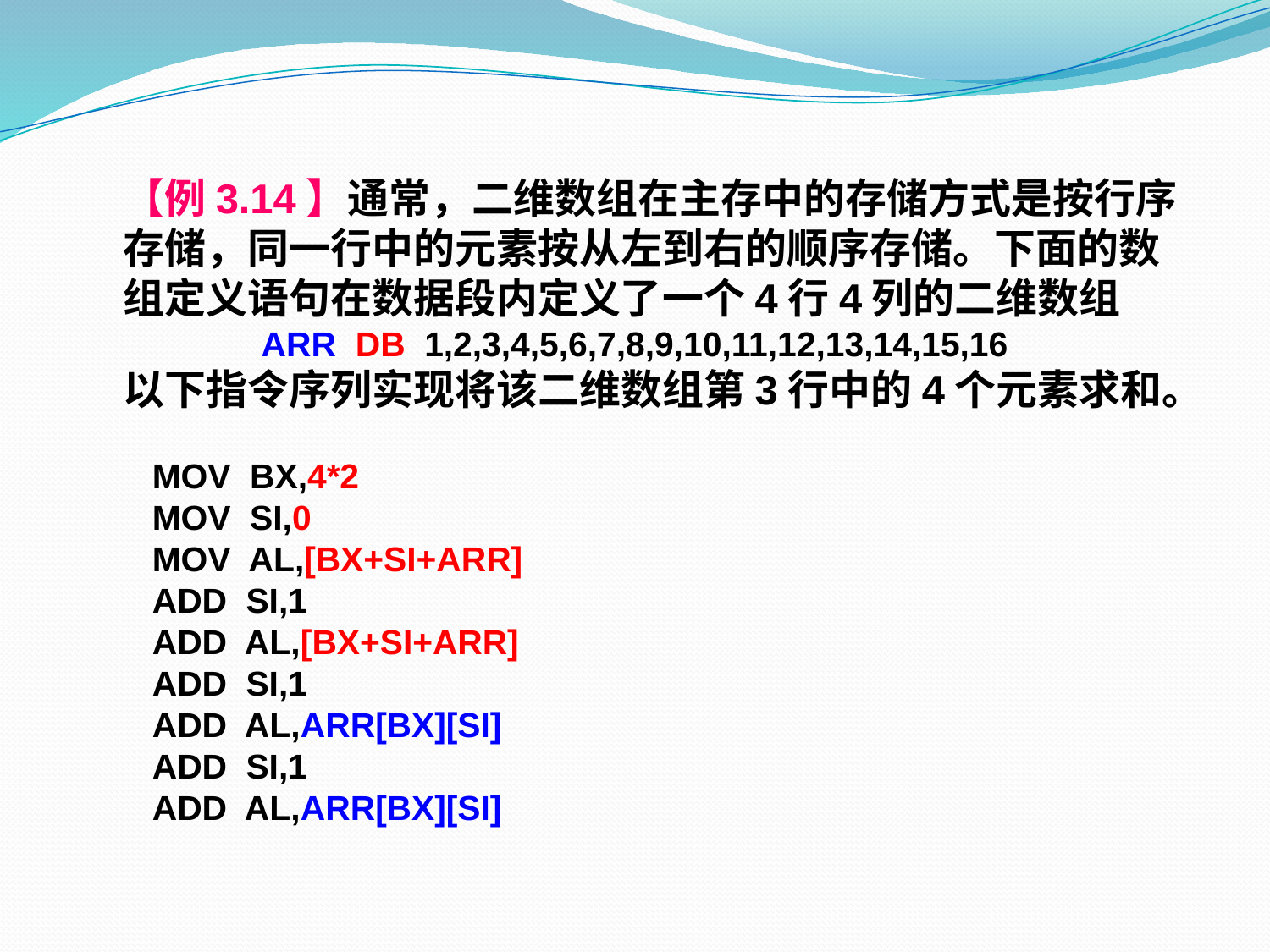

【例3.14】通常，二维数组在主存中的存储方式是按行序
    存储，同一行中的元素按从左到右的顺序存储。下面的数
    组定义语句在数据段内定义了一个4行4列的二维数组
ARR  DB  1,2,3,4,5,6,7,8,9,10,11,12,13,14,15,16
    以下指令序列实现将该二维数组第3行中的4个元素求和。

        MOV  BX,4*2
        MOV  SI,0
        MOV  AL,[BX+SI+ARR]
        ADD  SI,1
        ADD  AL,[BX+SI+ARR]
        ADD  SI,1
        ADD  AL,ARR[BX][SI]
        ADD  SI,1
        ADD  AL,ARR[BX][SI]